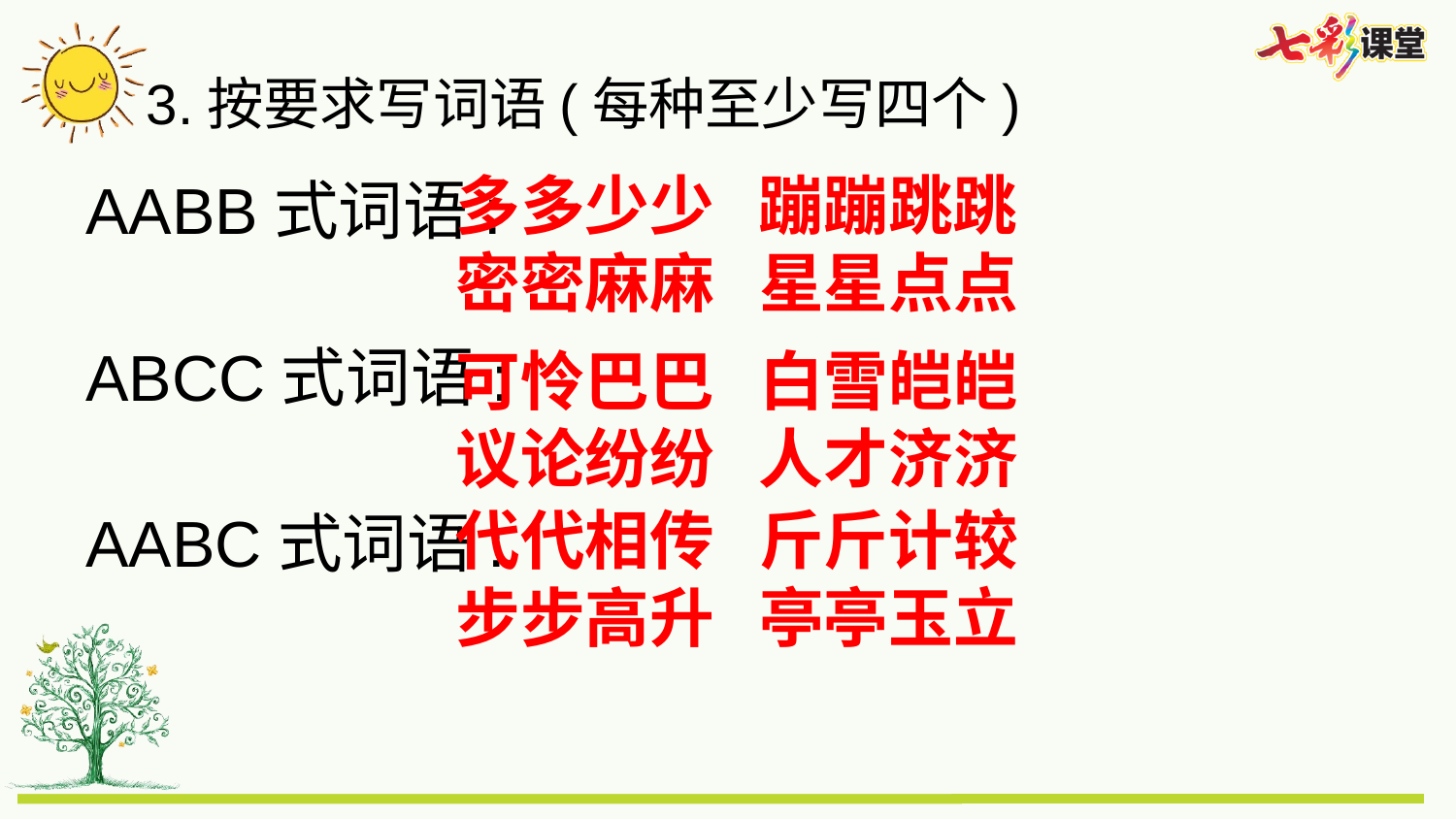

3.按要求写词语(每种至少写四个)
多多少少   蹦蹦跳跳
密密麻麻   星星点点
AABB式词语:
ABCC式词语:
可怜巴巴   白雪皑皑
议论纷纷   人才济济
代代相传   斤斤计较
步步高升   亭亭玉立
AABC式词语: